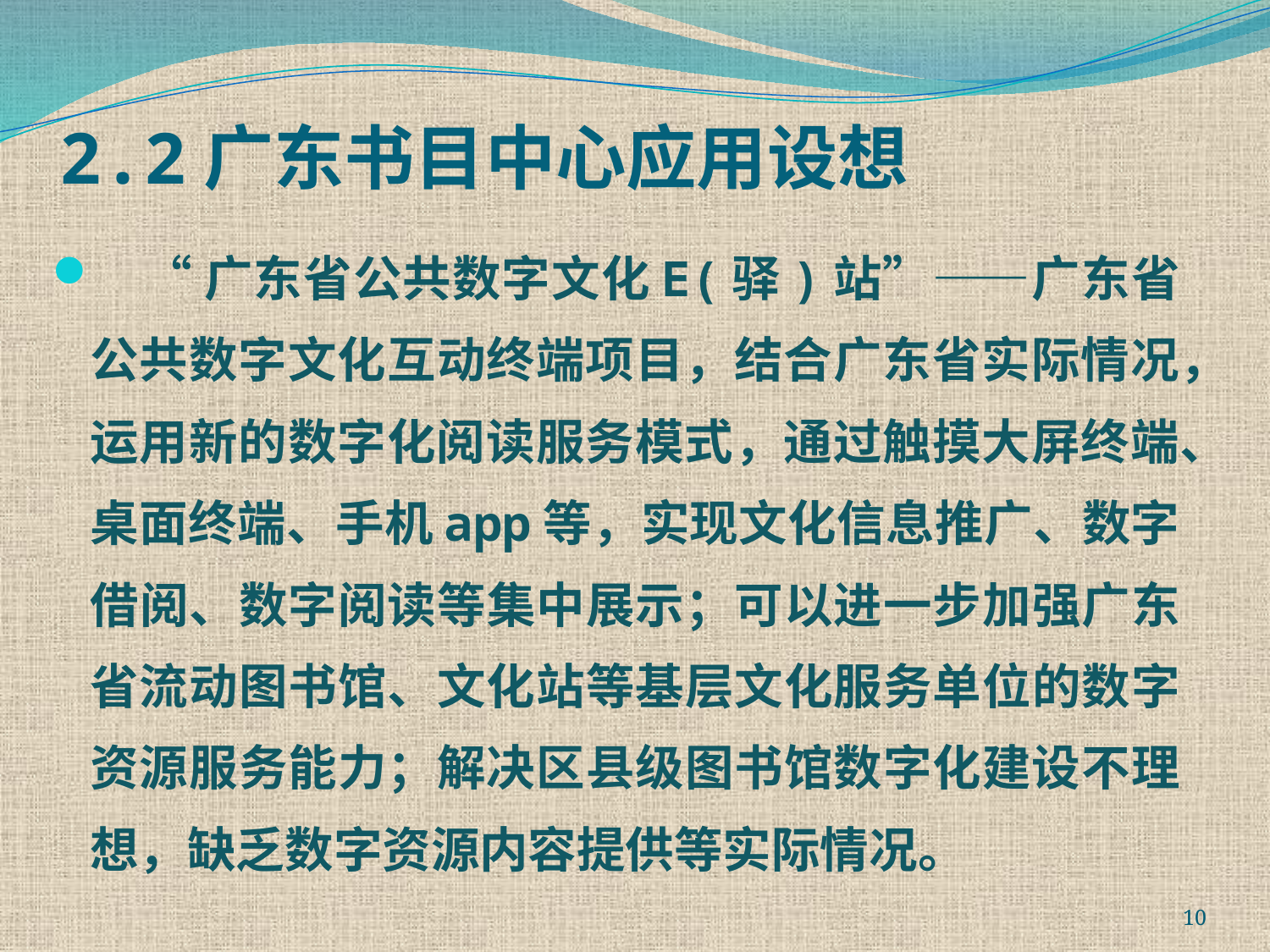

# 2.2广东书目中心应用设想
    “广东省公共数字文化E(驿)站”——广东省公共数字文化互动终端项目，结合广东省实际情况，运用新的数字化阅读服务模式，通过触摸大屏终端、桌面终端、手机app等，实现文化信息推广、数字借阅、数字阅读等集中展示；可以进一步加强广东省流动图书馆、文化站等基层文化服务单位的数字资源服务能力；解决区县级图书馆数字化建设不理想，缺乏数字资源内容提供等实际情况。

10